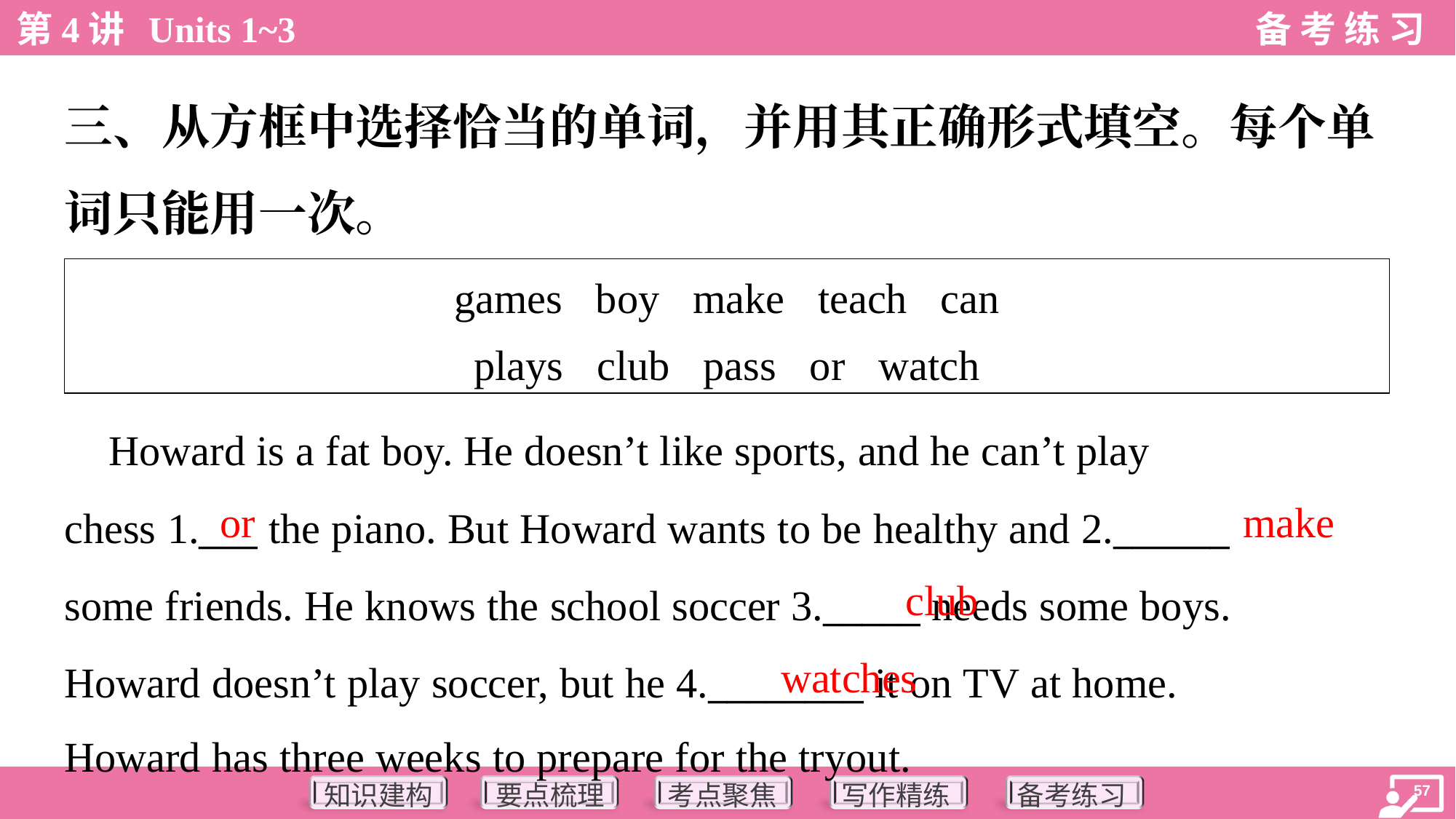

三、从方框中选择恰当的单词，并用其正确形式填空。每个单
词只能用一次。
| games boy make teach can plays club pass or watch |
| --- |
    Howard is a fat boy. He doesn’t like sports, and he can’t play
chess 1.___ the piano. But Howard wants to be healthy and 2.______
some friends. He knows the school soccer 3._____ needs some boys.
Howard doesn’t play soccer, but he 4.________ it on TV at home.
Howard has three weeks to prepare for the tryout.
or
make
club
watches